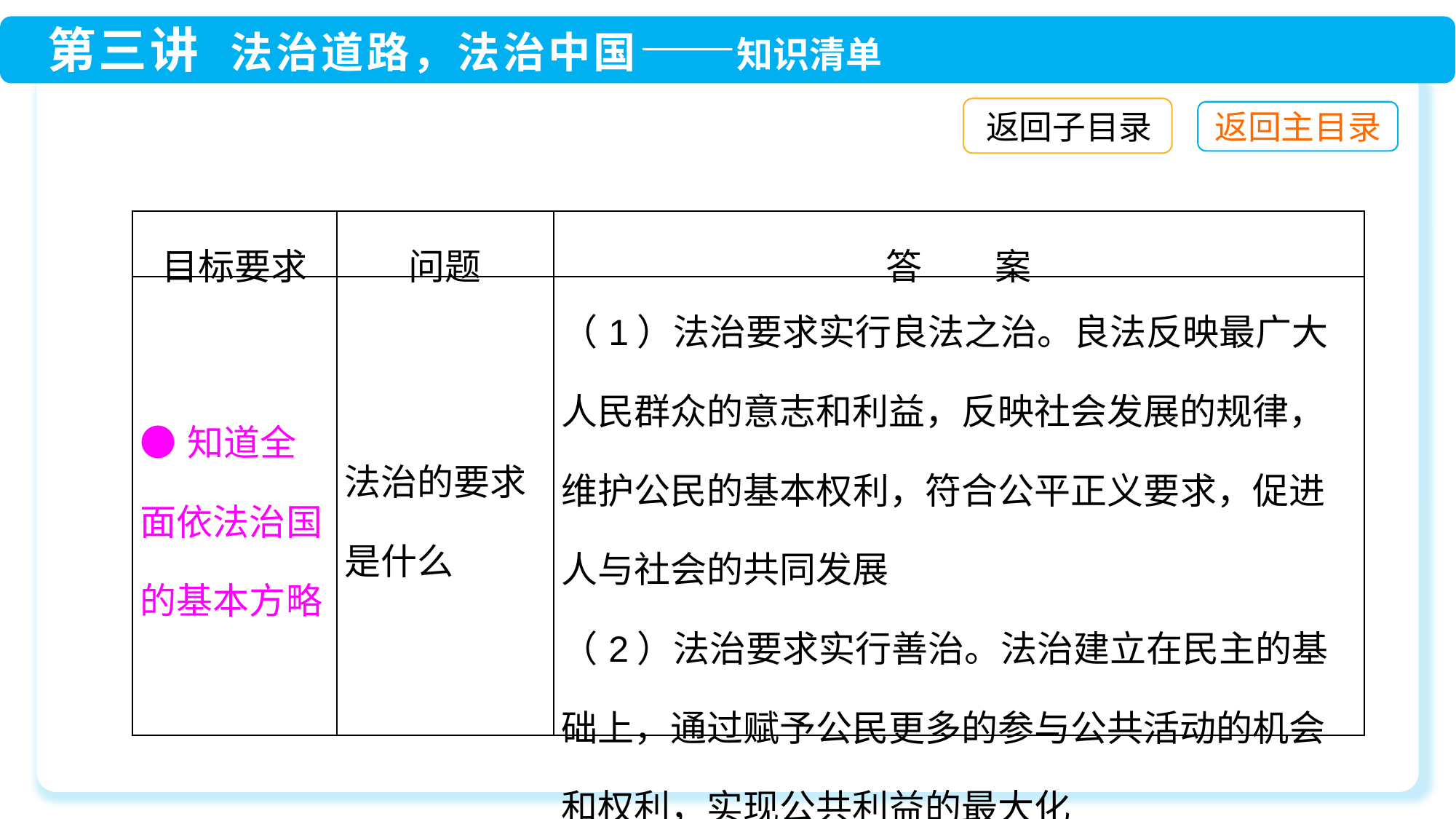

返回子目录
| 目标要求 | 问题 | 答　　案 |
| --- | --- | --- |
| ●知道全面依法治国的基本方略 | 法治的要求是什么 | （1）法治要求实行良法之治。良法反映最广大人民群众的意志和利益，反映社会发展的规律，维护公民的基本权利，符合公平正义要求，促进人与社会的共同发展 （2）法治要求实行善治。法治建立在民主的基础上，通过赋予公民更多的参与公共活动的机会和权利，实现公共利益的最大化 |